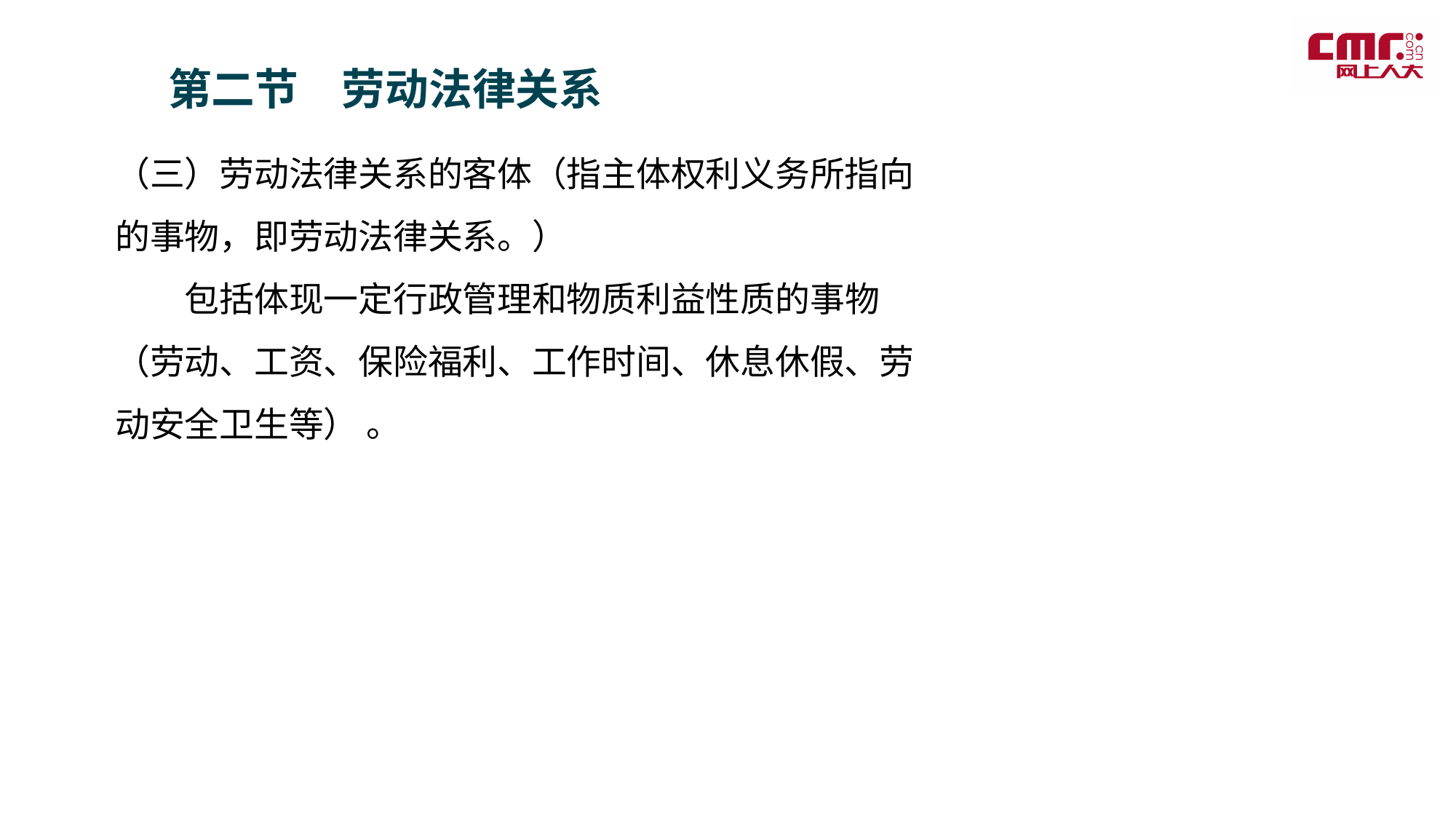

第二节　劳动法律关系
（三）劳动法律关系的客体（指主体权利义务所指向的事物，即劳动法律关系。）
　　包括体现一定行政管理和物质利益性质的事物（劳动、工资、保险福利、工作时间、休息休假、劳动安全卫生等） 。